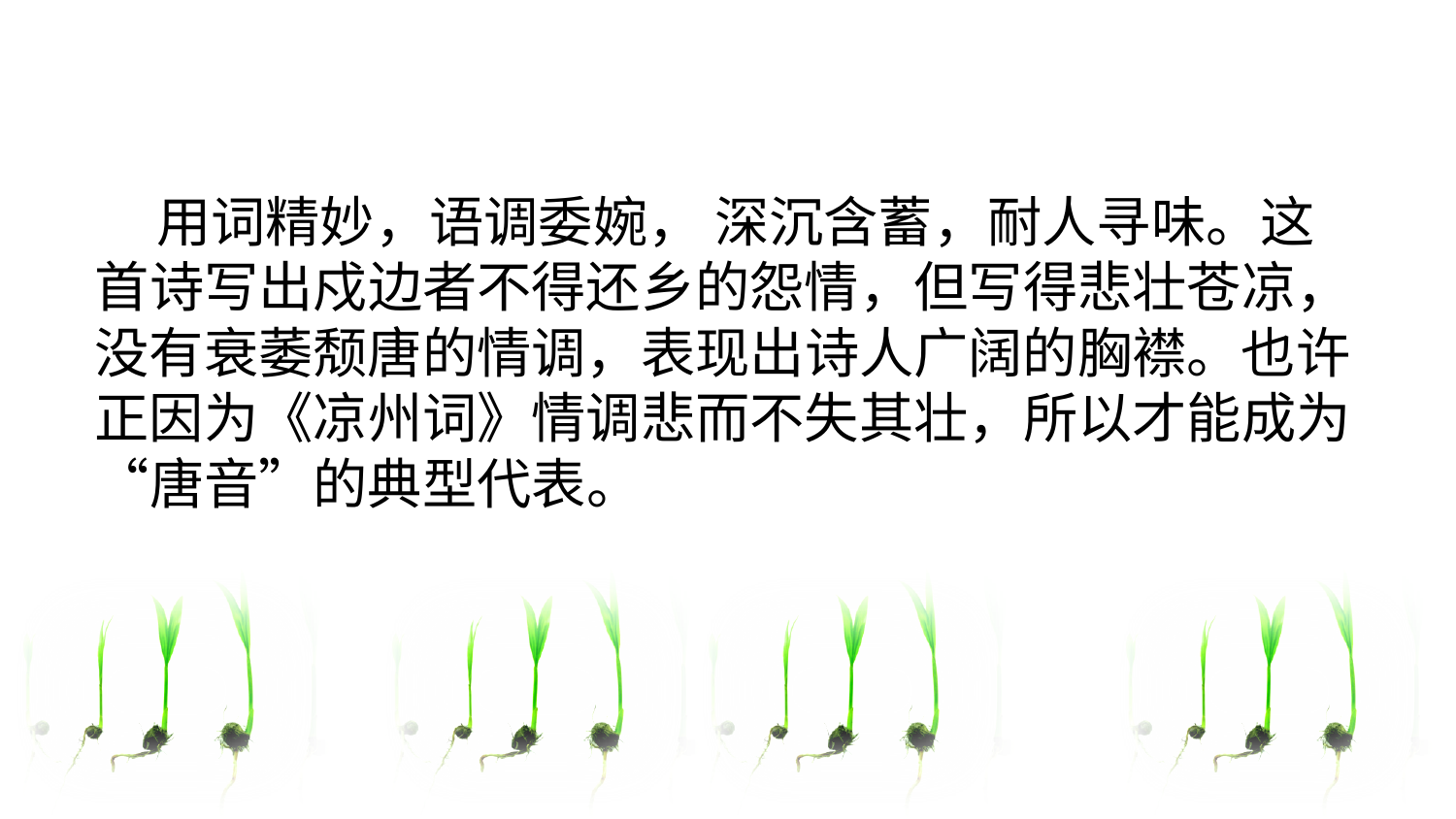

用词精妙，语调委婉， 深沉含蓄，耐人寻味。这首诗写出戍边者不得还乡的怨情，但写得悲壮苍凉，没有衰萎颓唐的情调，表现出诗人广阔的胸襟。也许正因为《凉州词》情调悲而不失其壮，所以才能成为“唐音”的典型代表。